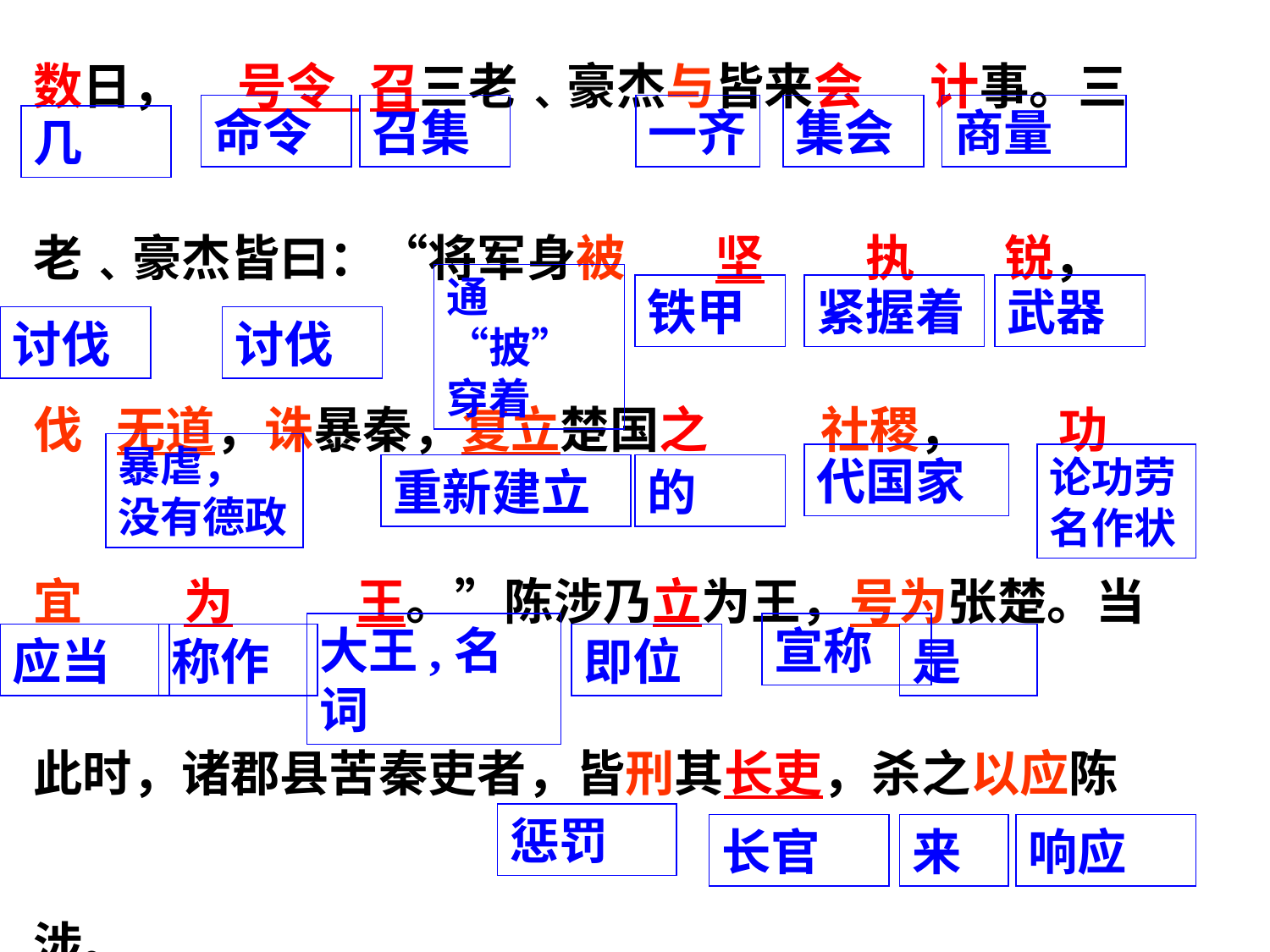

数日，     号令   召三老﹑豪杰与皆来会      计事。三老﹑豪杰皆曰：“将军身被        坚         执        锐，伐   无道，诛暴秦，复立楚国之          社稷，        功宜         为           王。”陈涉乃立为王，号为张楚。当此时，诸郡县苦秦吏者，皆刑其长吏，杀之以应陈涉。
命令
召集
一齐
集会
商量
几
通 “披”
穿着
铁甲
紧握着
武器
讨伐
讨伐
暴虐，
没有德政
代国家
论功劳名作状
重新建立
的
大王,名词
宣称
应当
称作
即位
是
惩罚
长官
来
响应